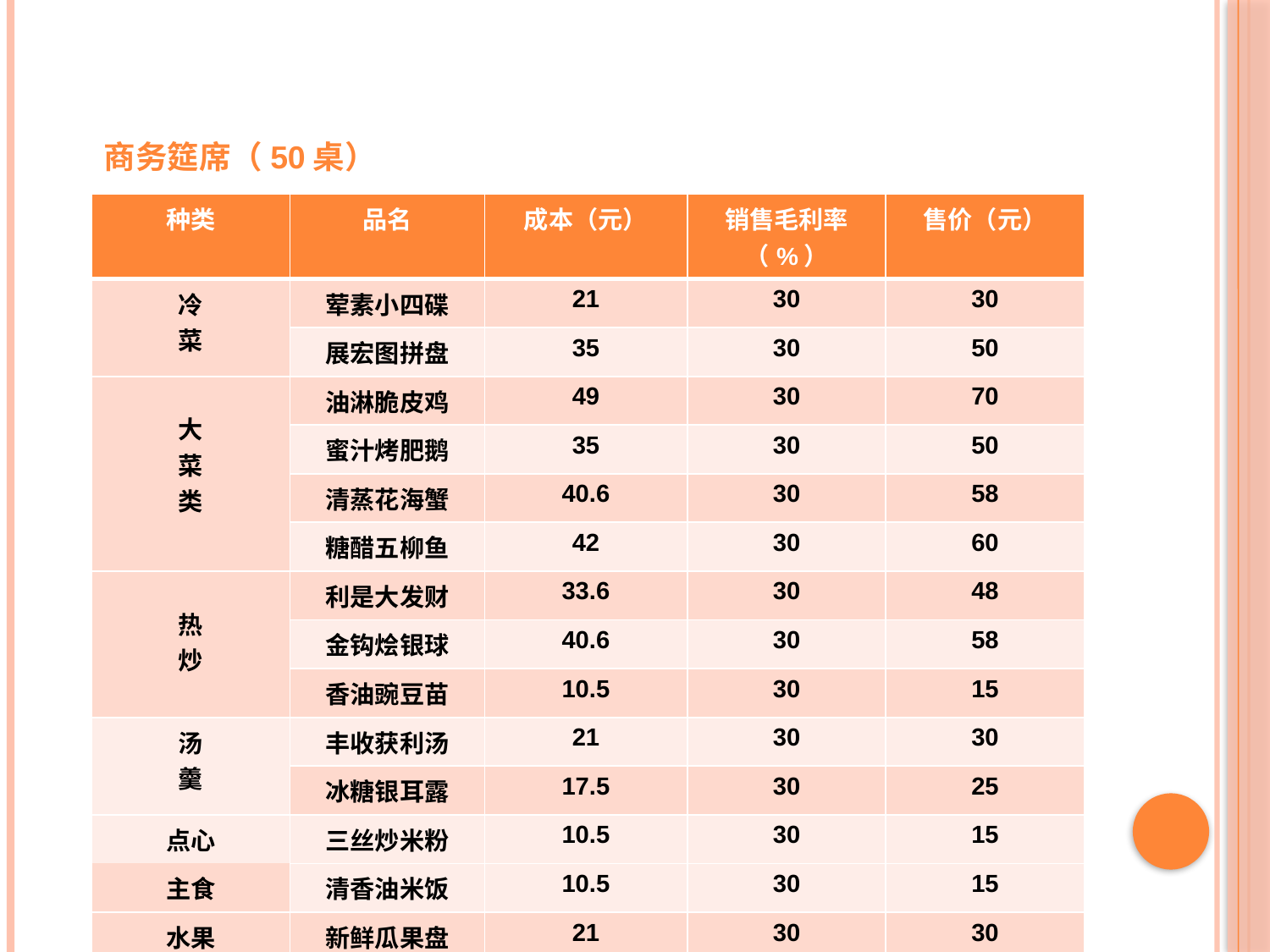

商务筵席（50桌）
| 种类 | 品名 | 成本（元） | 销售毛利率（%） | 售价（元） |
| --- | --- | --- | --- | --- |
| 冷 菜 | 荤素小四碟 | 21 | 30 | 30 |
|  | 展宏图拼盘 | 35 | 30 | 50 |
| 大 菜 类 | 油淋脆皮鸡 | 49 | 30 | 70 |
|  | 蜜汁烤肥鹅 | 35 | 30 | 50 |
|  | 清蒸花海蟹 | 40.6 | 30 | 58 |
|  | 糖醋五柳鱼 | 42 | 30 | 60 |
| 热 炒 | 利是大发财 | 33.6 | 30 | 48 |
|  | 金钩烩银球 | 40.6 | 30 | 58 |
|  | 香油豌豆苗 | 10.5 | 30 | 15 |
| 汤 羹 | 丰收获利汤 | 21 | 30 | 30 |
|  | 冰糖银耳露 | 17.5 | 30 | 25 |
| 点心 | 三丝炒米粉 | 10.5 | 30 | 15 |
| 主食 |  |  |  |  |
|  | 清香油米饭 | 10.5 | 30 | 15 |
| 水果 | 新鲜瓜果盘 | 21 | 30 | 30 |